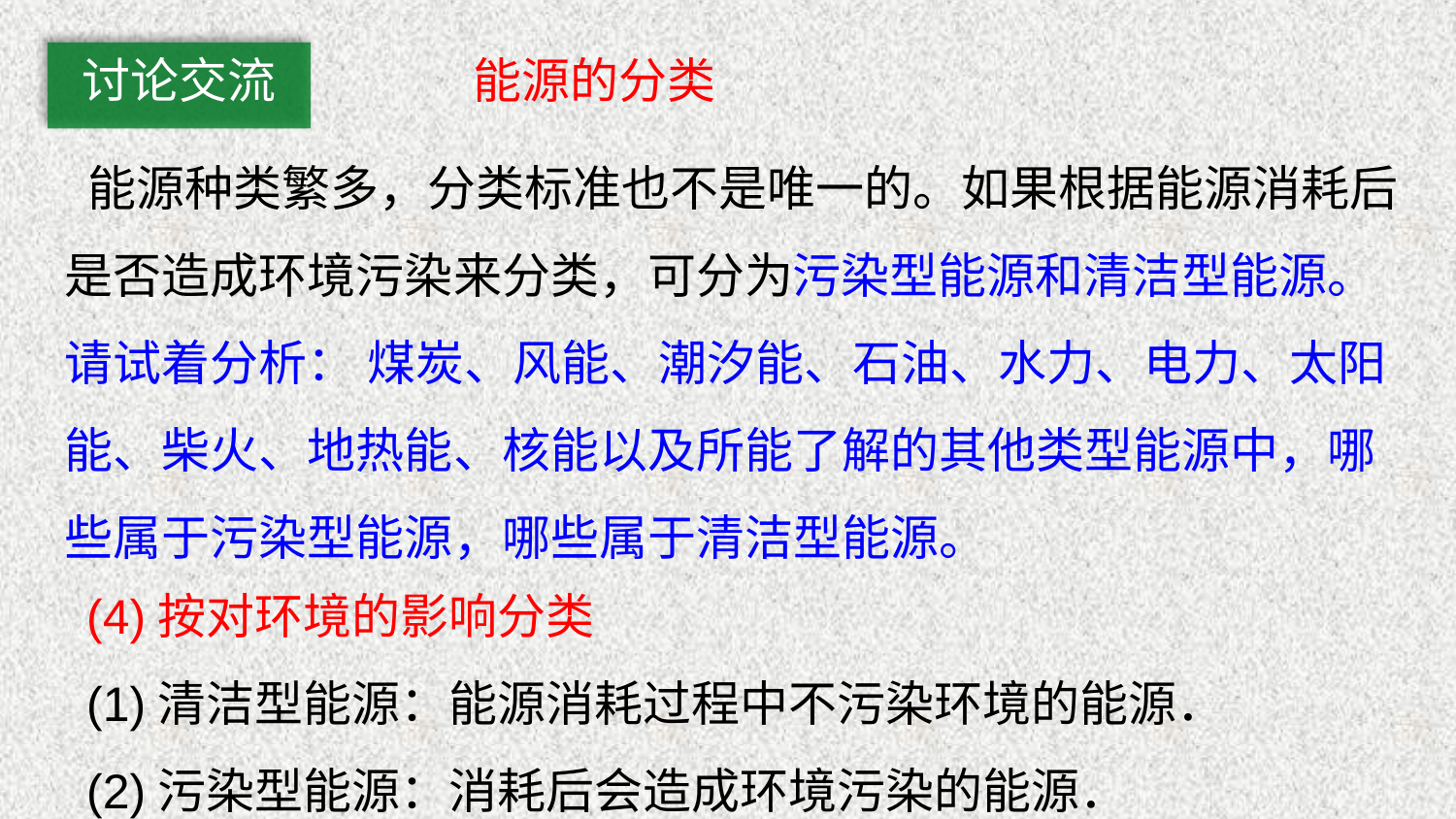

讨论交流

能源的分类
 能源种类繁多，分类标准也不是唯一的。如果根据能源消耗后是否造成环境污染来分类，可分为污染型能源和清洁型能源。请试着分析： 煤炭、风能、潮汐能、石油、水力、电力、太阳能、柴火、地热能、核能以及所能了解的其他类型能源中，哪些属于污染型能源，哪些属于清洁型能源。
(4)按对环境的影响分类
(1)清洁型能源：能源消耗过程中不污染环境的能源．
(2)污染型能源：消耗后会造成环境污染的能源．